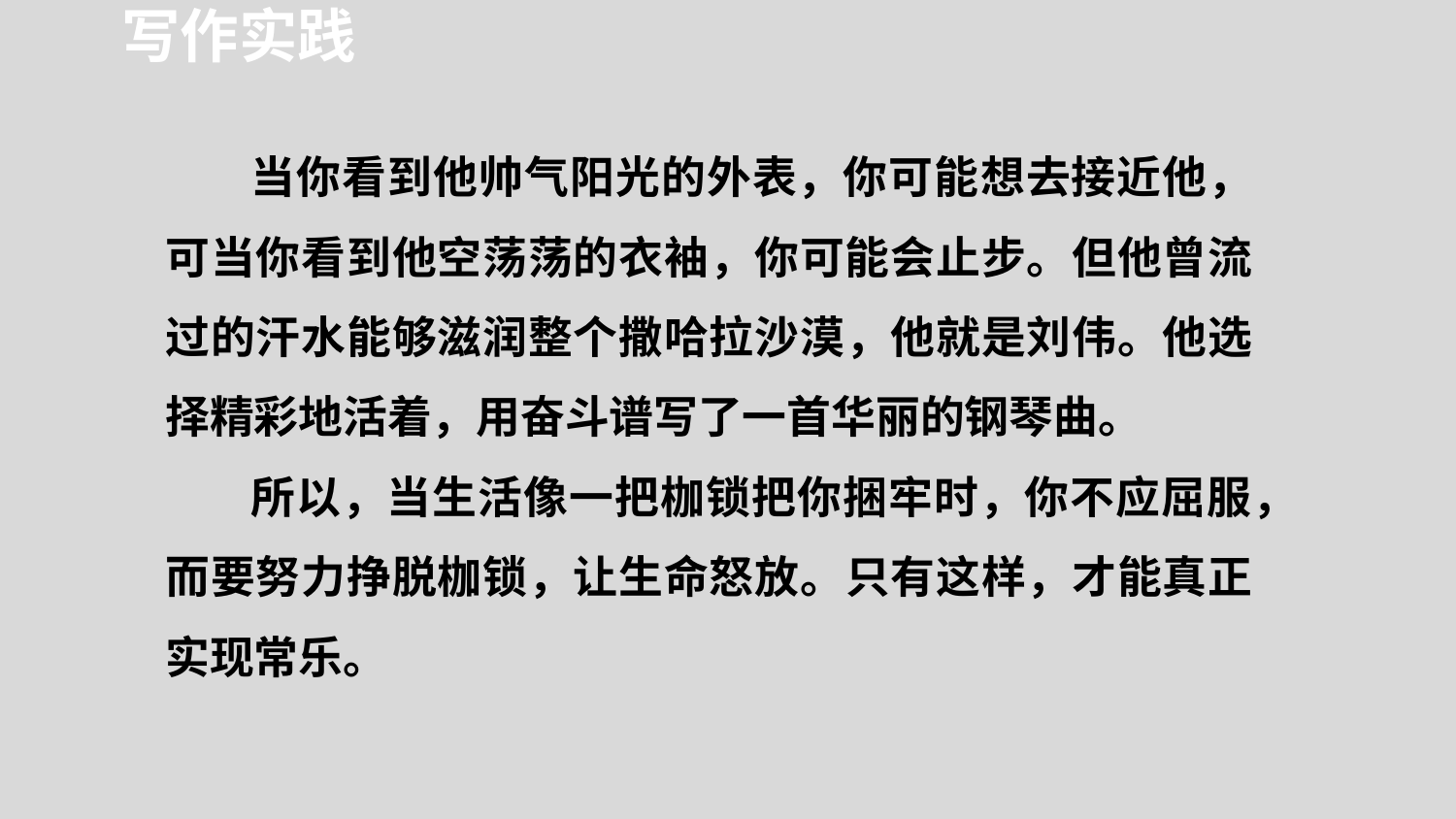

写作实践
当你看到他帅气阳光的外表，你可能想去接近他，可当你看到他空荡荡的衣袖，你可能会止步。但他曾流过的汗水能够滋润整个撒哈拉沙漠，他就是刘伟。他选择精彩地活着，用奋斗谱写了一首华丽的钢琴曲。
所以，当生活像一把枷锁把你捆牢时，你不应屈服，而要努力挣脱枷锁，让生命怒放。只有这样，才能真正实现常乐。